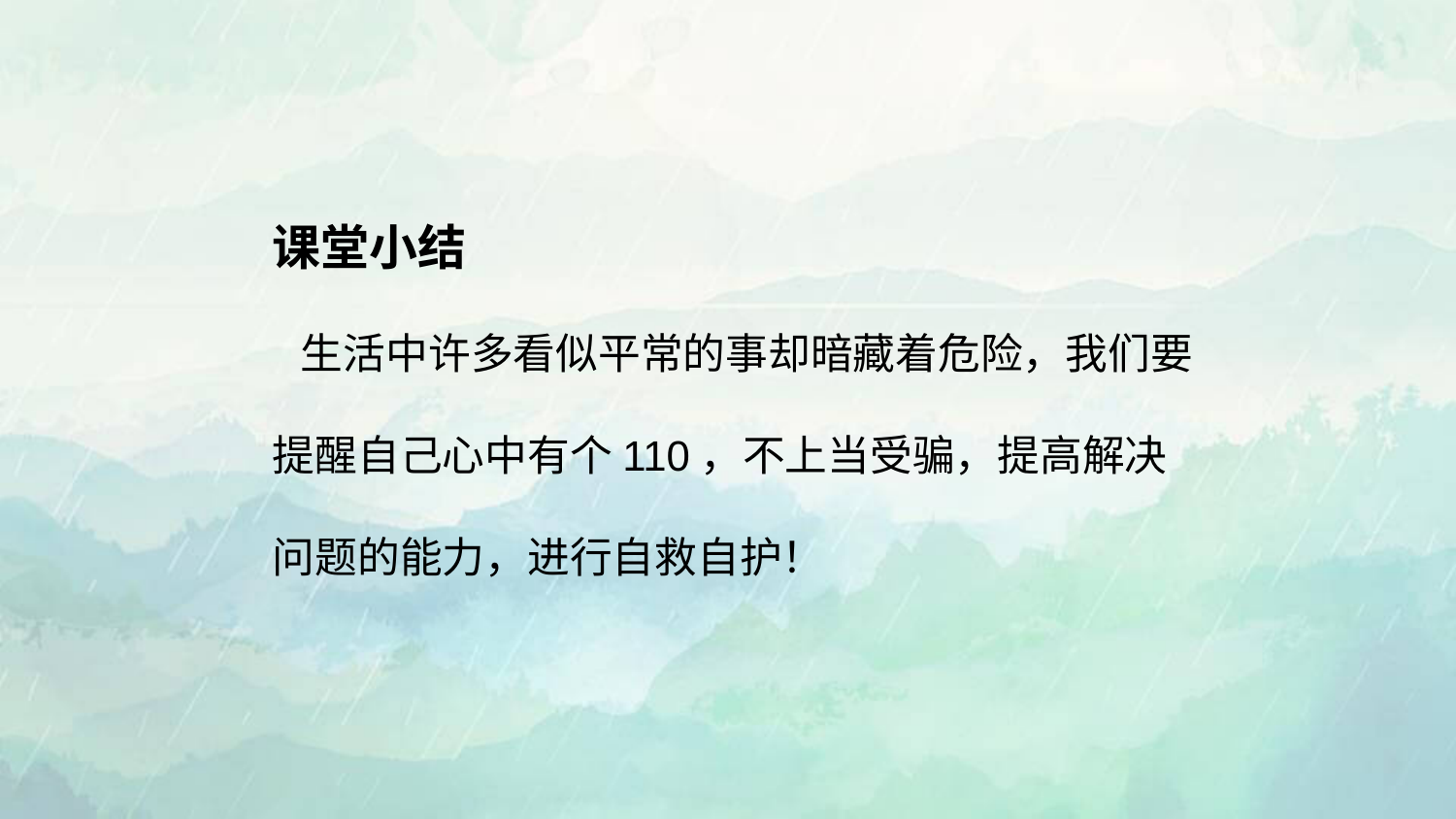

# 课堂小结 生活中许多看似平常的事却暗藏着危险，我们要提醒自己心中有个110，不上当受骗，提高解决问题的能力，进行自救自护！